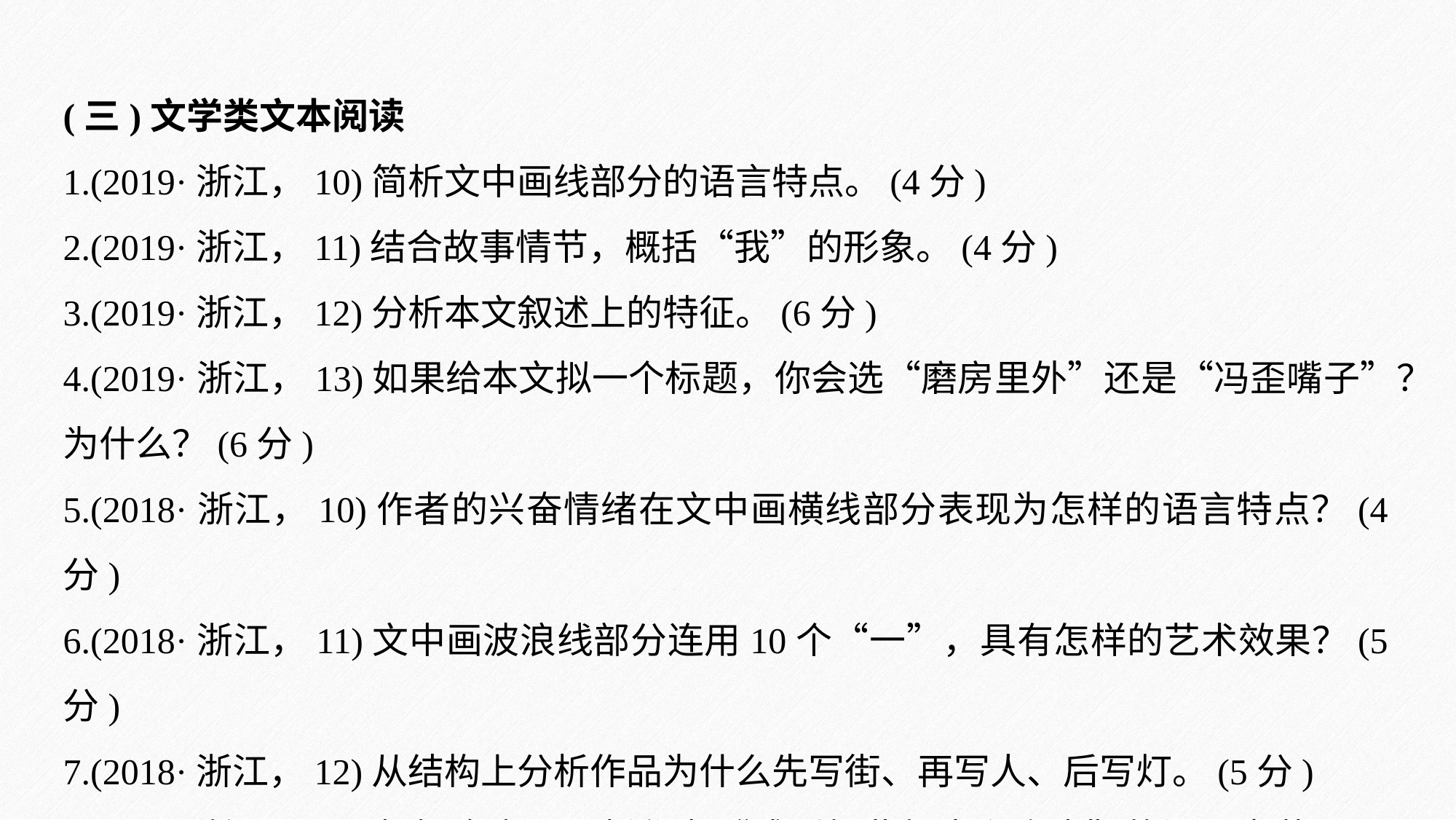

(三)文学类文本阅读
1.(2019·浙江，10)简析文中画线部分的语言特点。(4分)
2.(2019·浙江，11)结合故事情节，概括“我”的形象。(4分)
3.(2019·浙江，12)分析本文叙述上的特征。(6分)
4.(2019·浙江，13)如果给本文拟一个标题，你会选“磨房里外”还是“冯歪嘴子”？为什么？(6分)
5.(2018·浙江，10)作者的兴奋情绪在文中画横线部分表现为怎样的语言特点？(4分)
6.(2018·浙江，11)文中画波浪线部分连用10个“一”，具有怎样的艺术效果？(5分)
7.(2018·浙江，12)从结构上分析作品为什么先写街、再写人、后写灯。(5分)
8.(2018·浙江，13)根据全文，分析作者“感到如此新奇和庆幸”的深层意蕴。(6分)